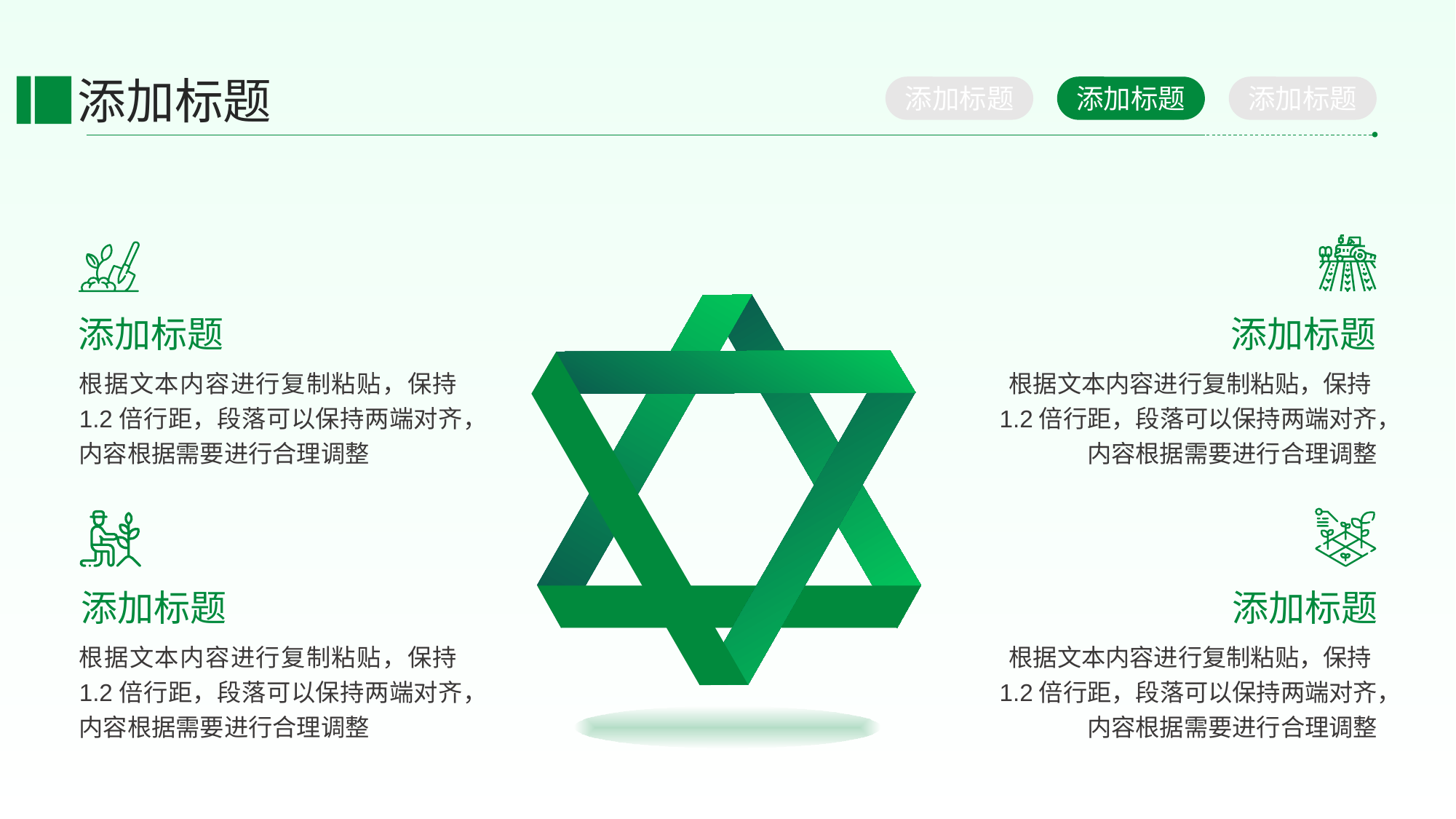

添加标题

添加标题
添加标题
添加标题

添加标题
根据文本内容进行复制粘贴，保持1.2倍行距，段落可以保持两端对齐，内容根据需要进行合理调整

添加标题
根据文本内容进行复制粘贴，保持1.2倍行距，段落可以保持两端对齐，内容根据需要进行合理调整

添加标题
根据文本内容进行复制粘贴，保持1.2倍行距，段落可以保持两端对齐，内容根据需要进行合理调整

添加标题
根据文本内容进行复制粘贴，保持1.2倍行距，段落可以保持两端对齐，内容根据需要进行合理调整